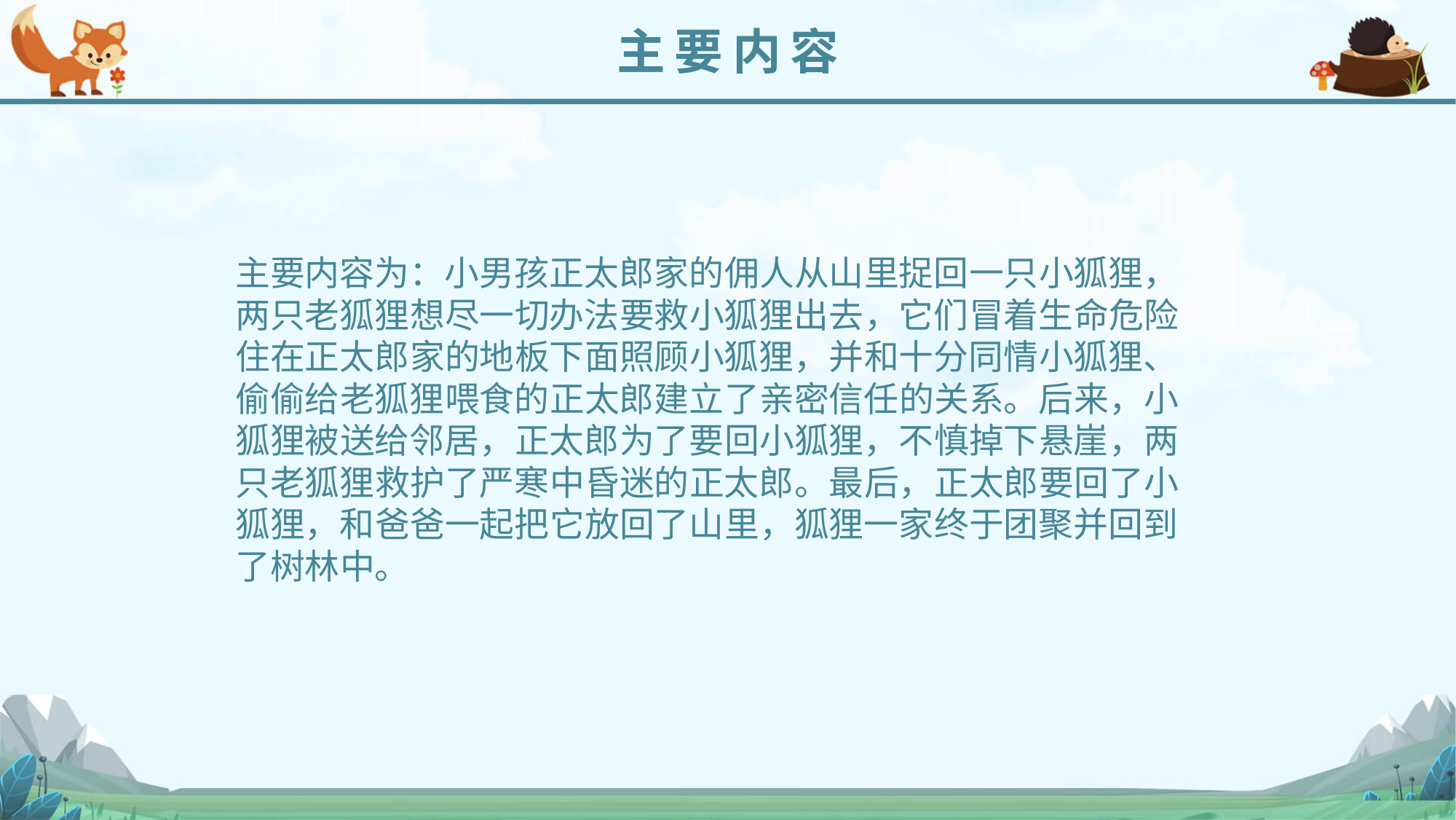

主要内容

主要内容为：小男孩正太郎家的佣人从山里捉回一只小狐狸，两只老狐狸想尽一切办法要救小狐狸出去，它们冒着生命危险住在正太郎家的地板下面照顾小狐狸，并和十分同情小狐狸、偷偷给老狐狸喂食的正太郎建立了亲密信任的关系。后来，小狐狸被送给邻居，正太郎为了要回小狐狸，不慎掉下悬崖，两只老狐狸救护了严寒中昏迷的正太郎。最后，正太郎要回了小狐狸，和爸爸一起把它放回了山里，狐狸一家终于团聚并回到了树林中。